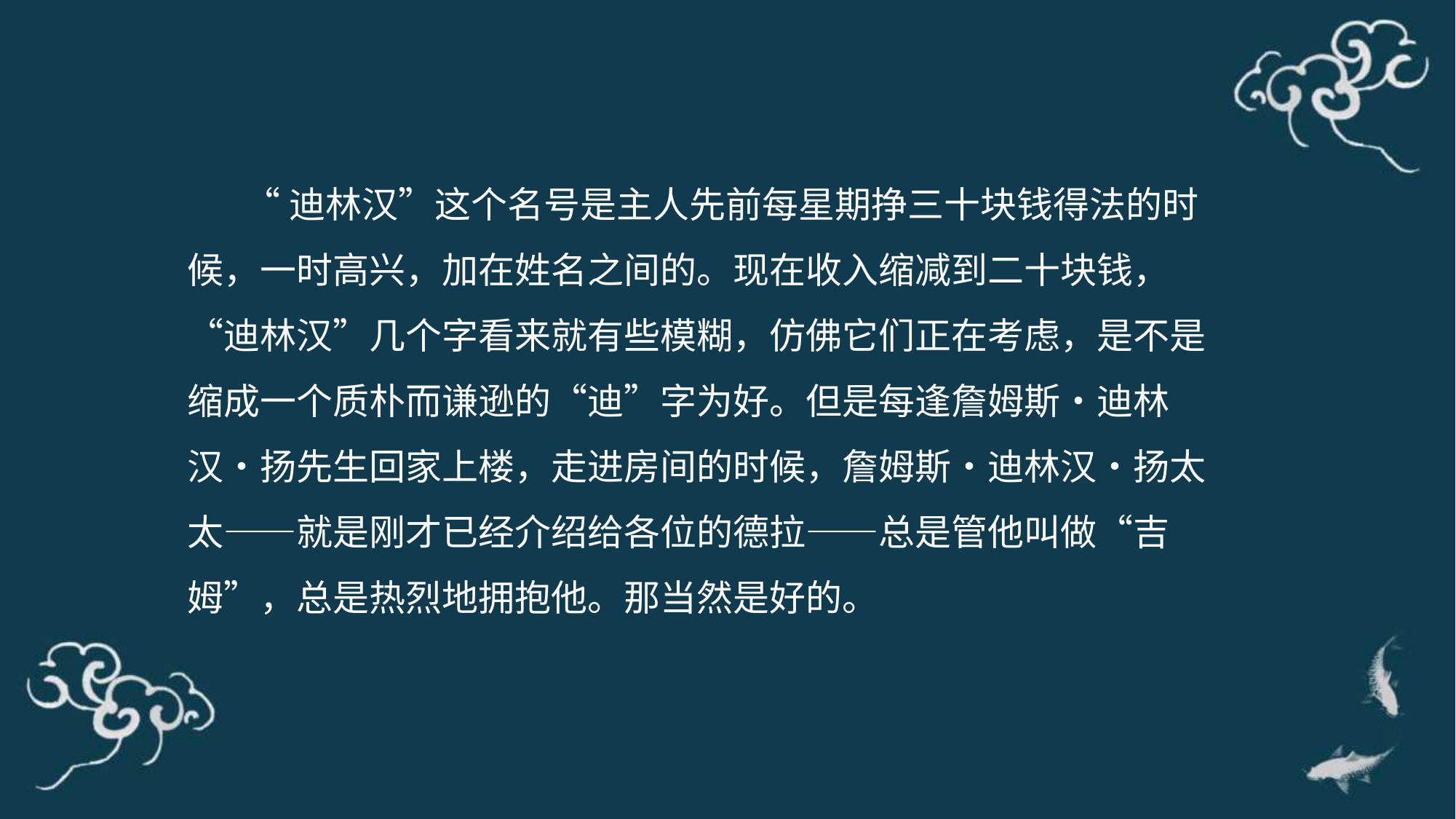

“迪林汉”这个名号是主人先前每星期挣三十块钱得法的时候，一时高兴，加在姓名之间的。现在收入缩减到二十块钱，“迪林汉”几个字看来就有些模糊，仿佛它们正在考虑，是不是缩成一个质朴而谦逊的“迪”字为好。但是每逢詹姆斯•迪林汉•扬先生回家上楼，走进房间的时候，詹姆斯•迪林汉•扬太太——就是刚才已经介绍给各位的德拉——总是管他叫做“吉姆”，总是热烈地拥抱他。那当然是好的。